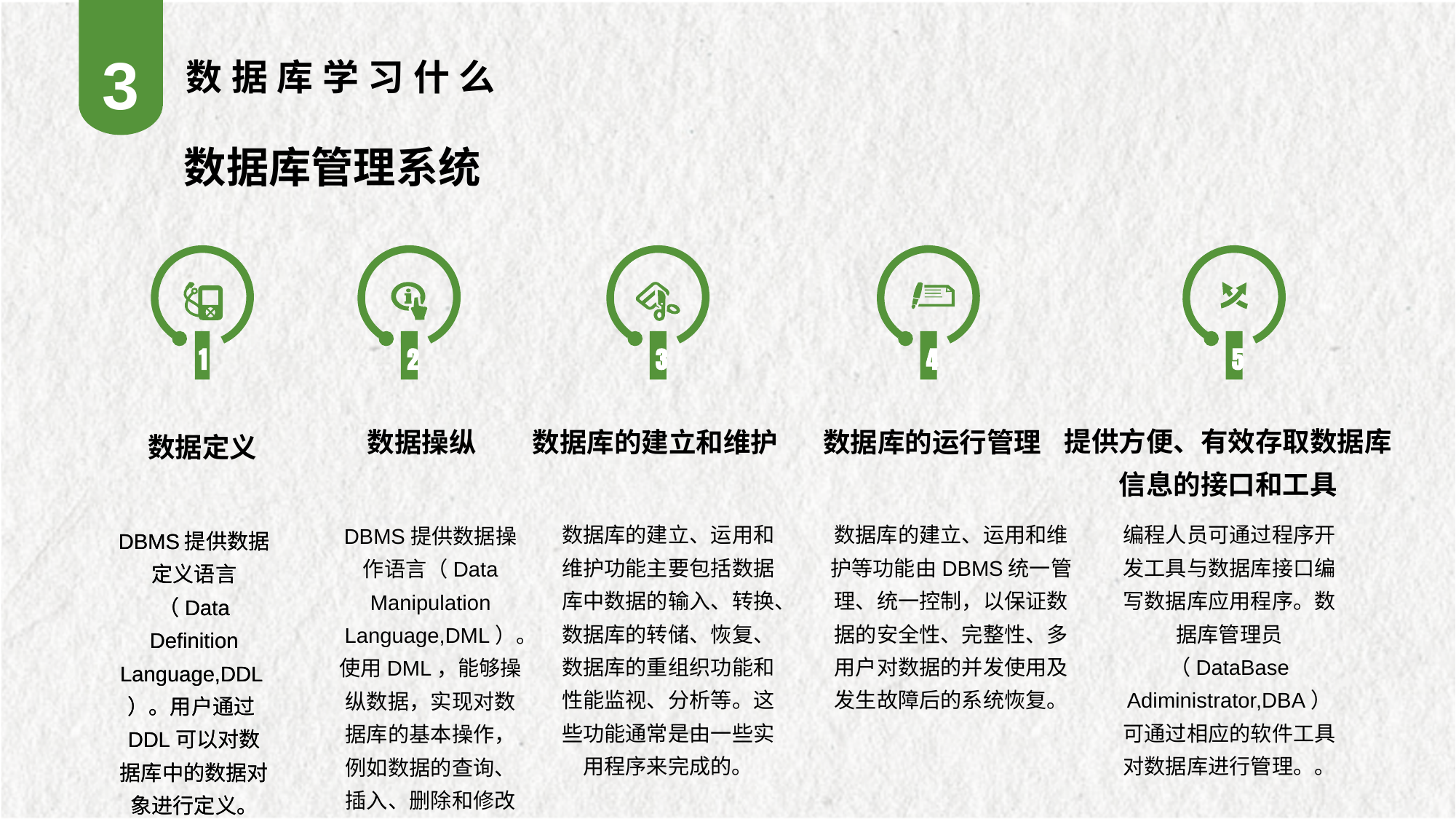

3
数据库学习什么

数据库管理系统

1

2

3

4

5

提供方便、有效存取数据库信息的接口和工具
数据操纵
数据库的建立和维护
数据库的运行管理
数据定义
数据库的建立、运用和维护功能主要包括数据库中数据的输入、转换、数据库的转储、恢复、数据库的重组织功能和性能监视、分析等。这些功能通常是由一些实用程序来完成的。
数据库的建立、运用和维护等功能由DBMS统一管理、统一控制，以保证数据的安全性、完整性、多用户对数据的并发使用及发生故障后的系统恢复。
编程人员可通过程序开发工具与数据库接口编写数据库应用程序。数据库管理员（DataBase Adiministrator,DBA）可通过相应的软件工具对数据库进行管理。。
DBMS提供数据操作语言（Data Manipulation Language,DML）。使用DML，能够操纵数据，实现对数据库的基本操作，例如数据的查询、插入、删除和修改等。
DBMS提供数据定义语言（Data Definition Language,DDL）。用户通过DDL可以对数据库中的数据对象进行定义。
DBMS提供数据定义语言（Data Definition Language,DDL）。用户通过DDL可以对数据库中的数据对象进行定义。